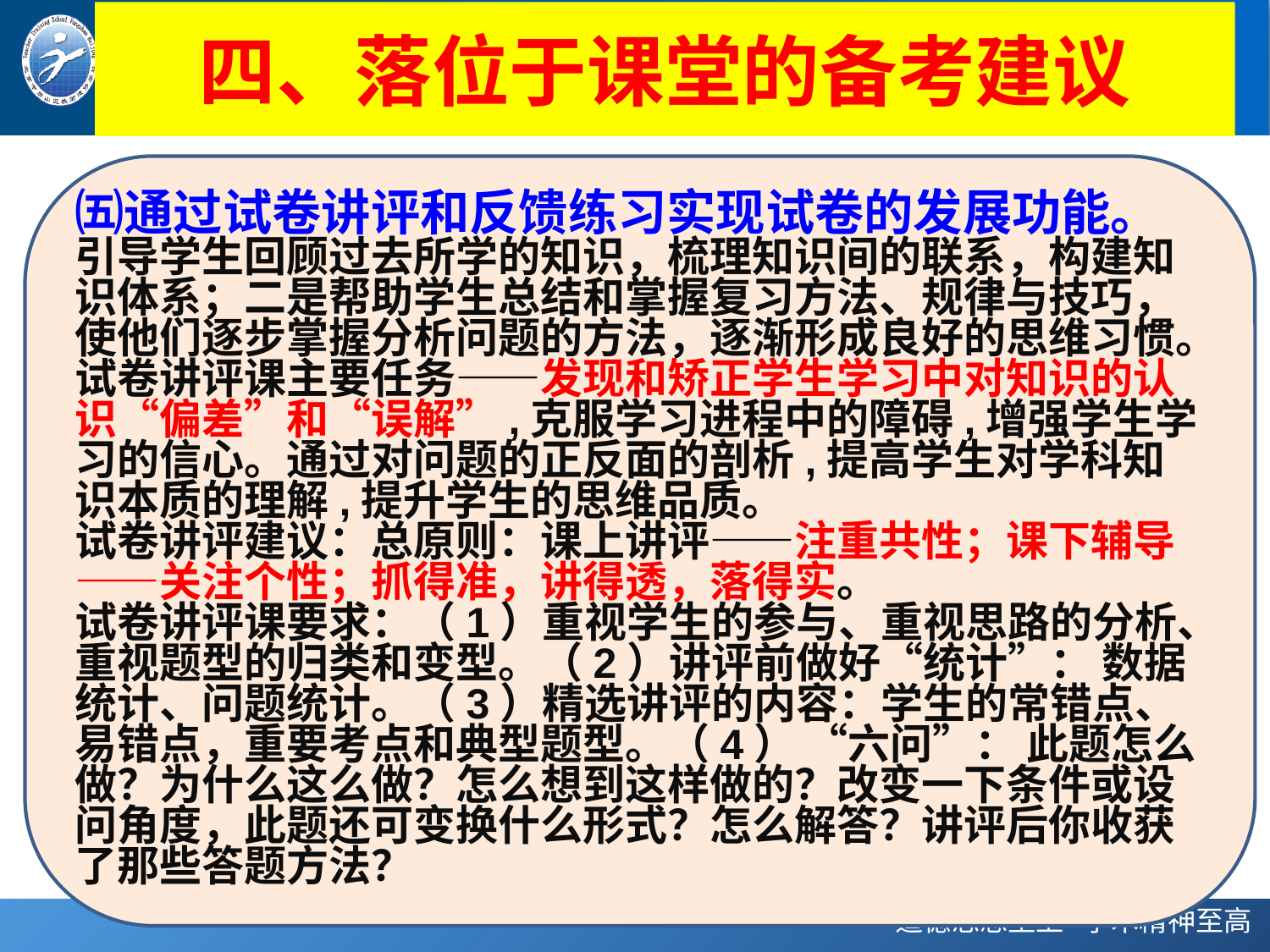

# 四、落位于课堂的备考建议
㈤通过试卷讲评和反馈练习实现试卷的发展功能。
引导学生回顾过去所学的知识，梳理知识间的联系，构建知识体系；二是帮助学生总结和掌握复习方法、规律与技巧，使他们逐步掌握分析问题的方法，逐渐形成良好的思维习惯。
试卷讲评课主要任务——发现和矫正学生学习中对知识的认识“偏差”和“误解”,克服学习进程中的障碍,增强学生学习的信心。通过对问题的正反面的剖析,提高学生对学科知识本质的理解,提升学生的思维品质。
试卷讲评建议：总原则：课上讲评——注重共性；课下辅导——关注个性；抓得准，讲得透，落得实。
试卷讲评课要求：（1）重视学生的参与、重视思路的分析、重视题型的归类和变型。（2）讲评前做好“统计”： 数据统计、问题统计。（3）精选讲评的内容：学生的常错点、易错点，重要考点和典型题型。（4） “六问”： 此题怎么做？为什么这么做？怎么想到这样做的？改变一下条件或设问角度，此题还可变换什么形式？怎么解答？讲评后你收获了那些答题方法？